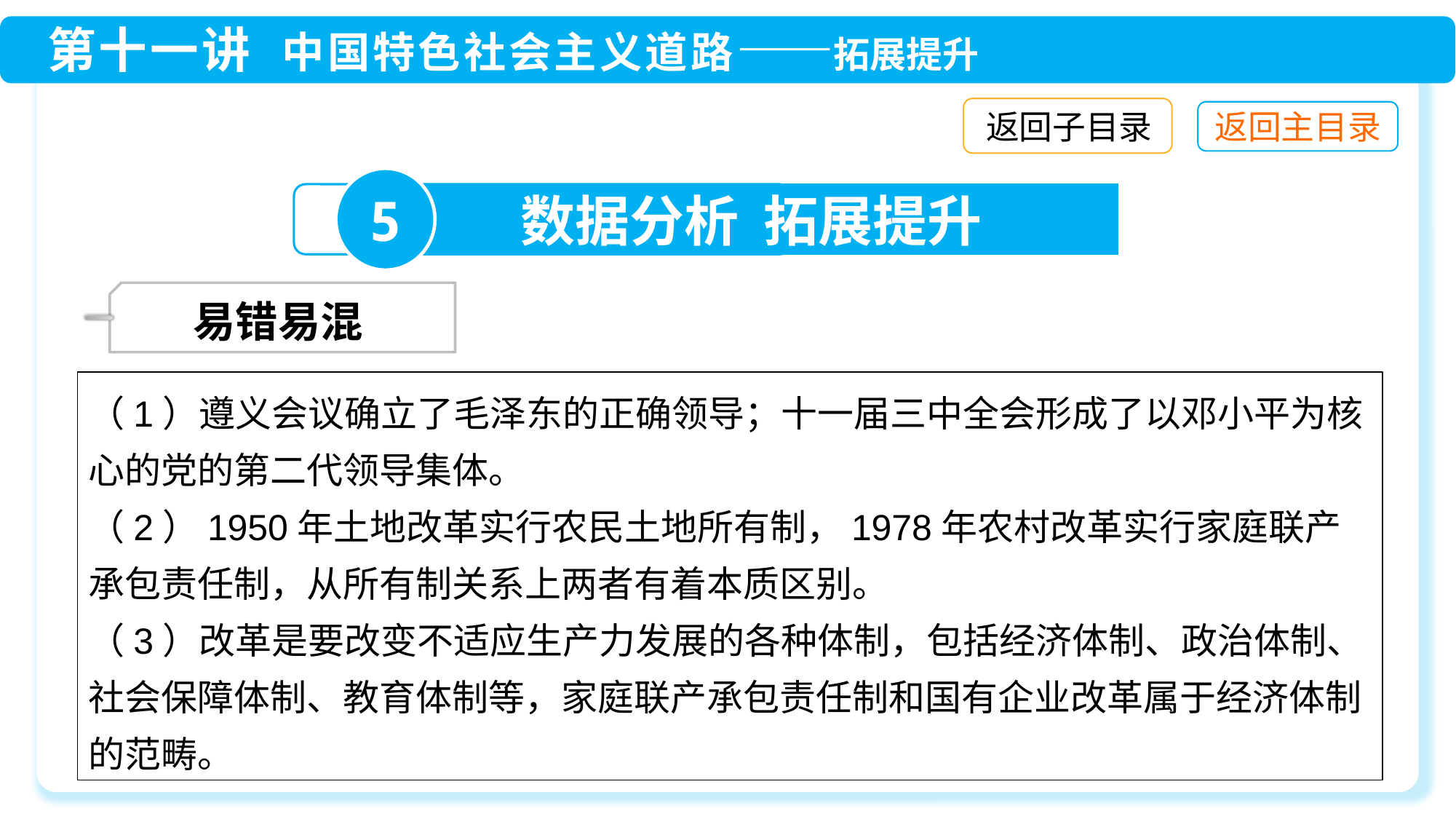

返回子目录
5

数据分析  拓展提升
 易错易混

（1）遵义会议确立了毛泽东的正确领导；十一届三中全会形成了以邓小平为核心的党的第二代领导集体。
（2）1950年土地改革实行农民土地所有制，1978年农村改革实行家庭联产承包责任制，从所有制关系上两者有着本质区别。
（3）改革是要改变不适应生产力发展的各种体制，包括经济体制、政治体制、社会保障体制、教育体制等，家庭联产承包责任制和国有企业改革属于经济体制的范畴。